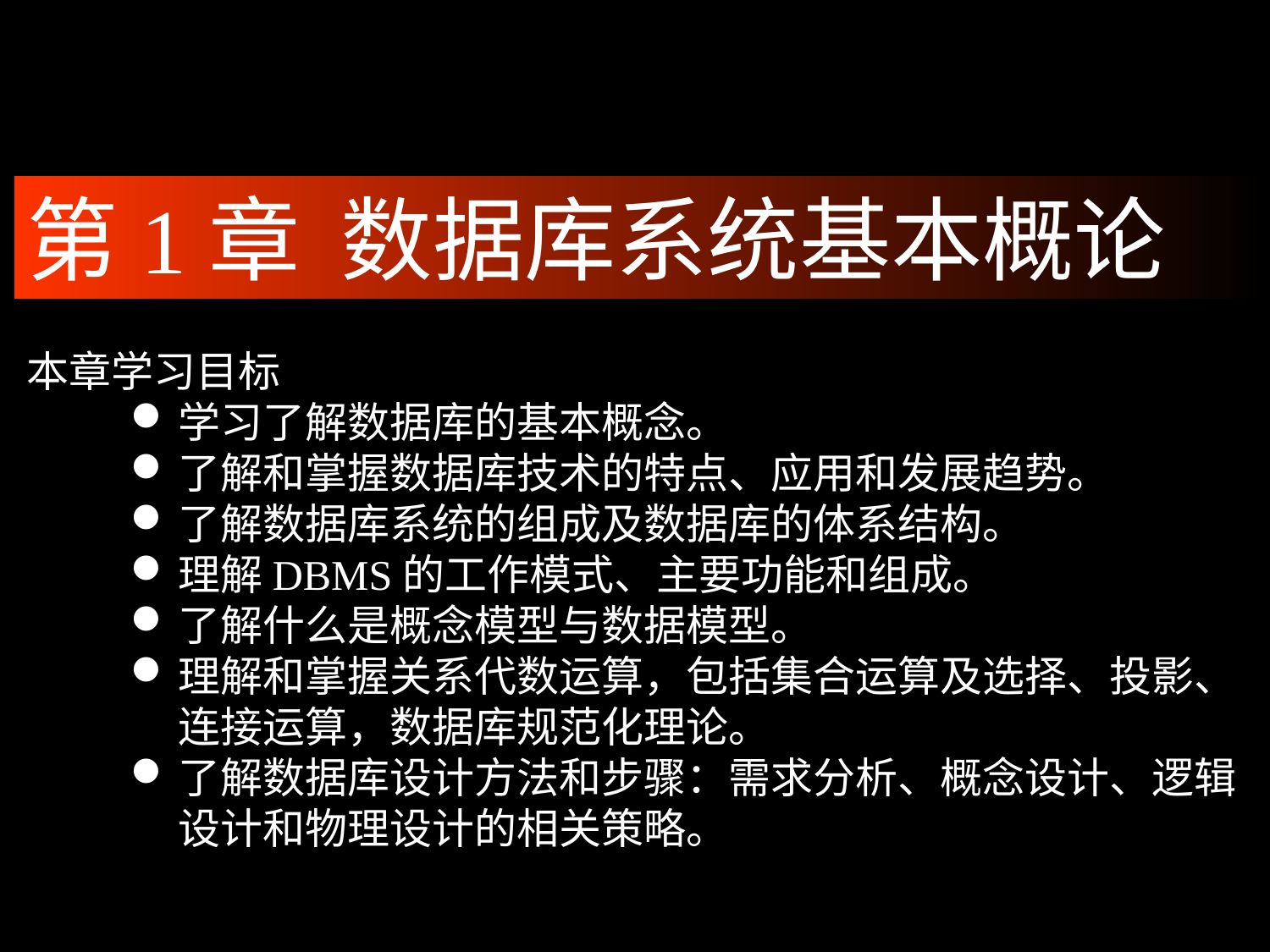

第1章  数据库系统基本概论
本章学习目标
学习了解数据库的基本概念。
了解和掌握数据库技术的特点、应用和发展趋势。
了解数据库系统的组成及数据库的体系结构。
理解DBMS的工作模式、主要功能和组成。
了解什么是概念模型与数据模型。
理解和掌握关系代数运算，包括集合运算及选择、投影、连接运算，数据库规范化理论。
了解数据库设计方法和步骤：需求分析、概念设计、逻辑设计和物理设计的相关策略。